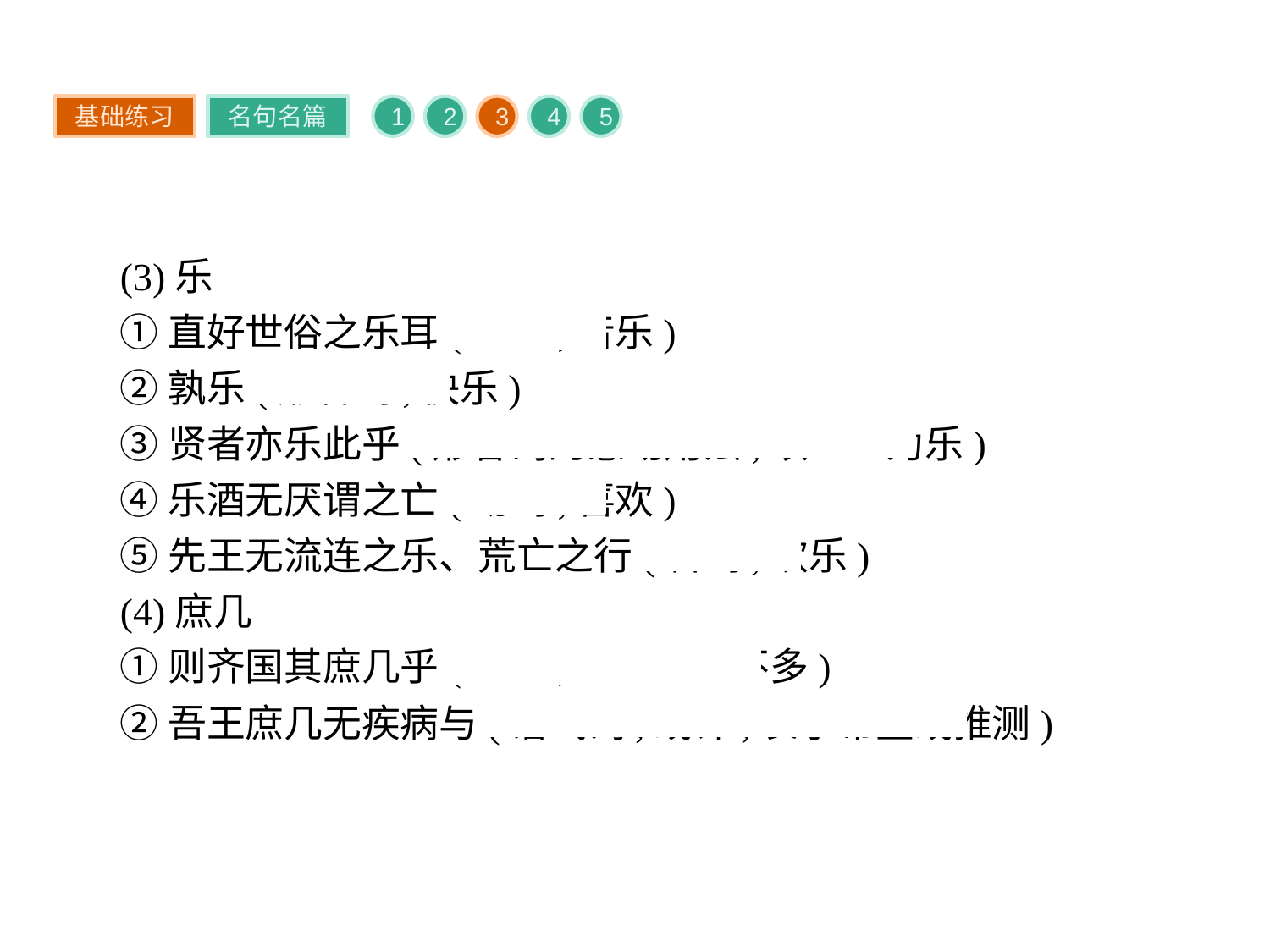

基础练习
名句名篇
1
2
3
4
5
(3)乐
①直好世俗之乐耳(名词,音乐)
②孰乐(形容词,快乐)
③贤者亦乐此乎(形容词的意动用法,以……为乐)
④乐酒无厌谓之亡(动词,喜欢)
⑤先王无流连之乐、荒亡之行(名词,欢乐)
(4)庶几
①则齐国其庶几乎(副词,近似、差不多)
②吾王庶几无疾病与(语气词,或许,表示希望或推测)